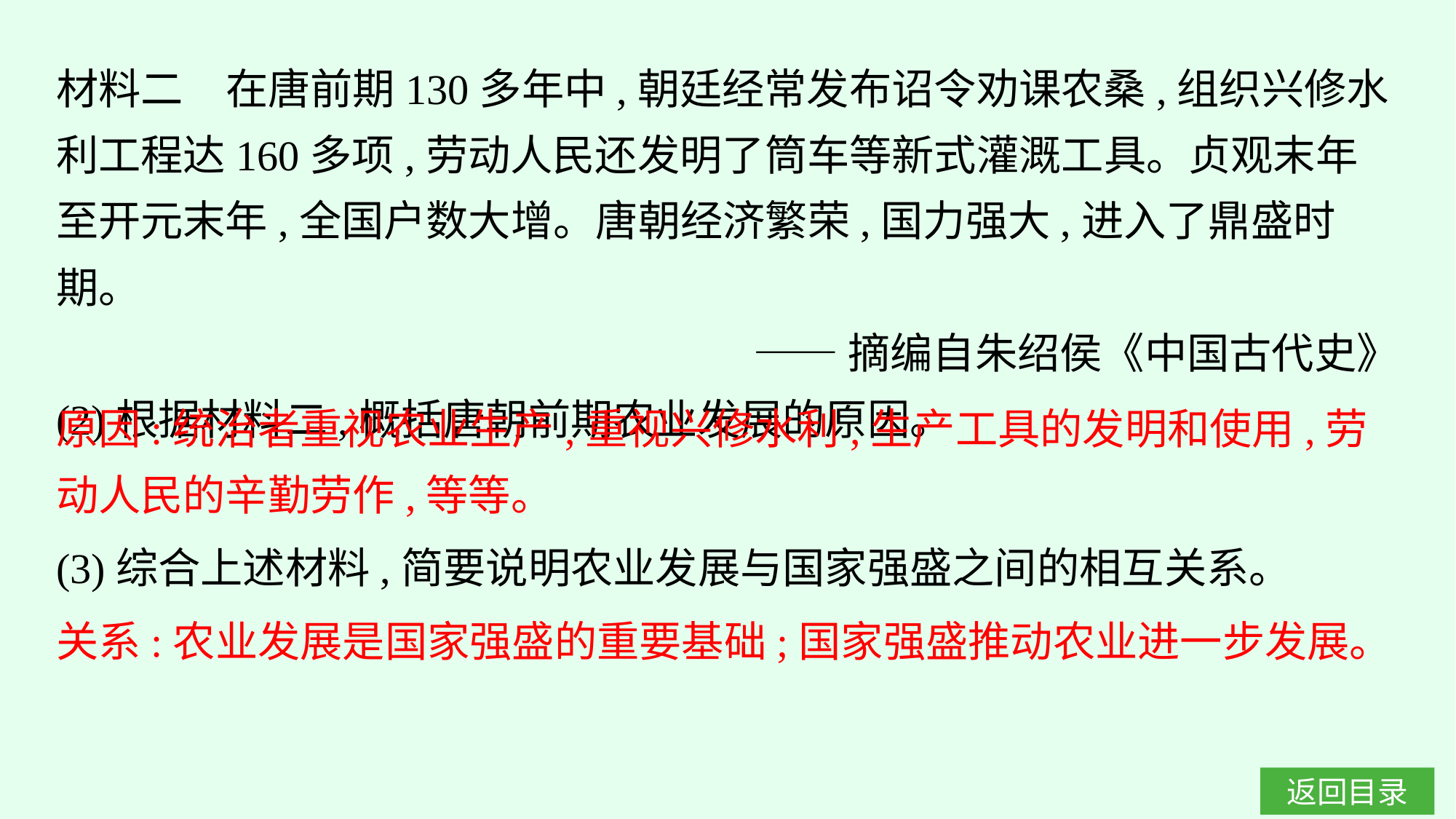

材料二　在唐前期130多年中,朝廷经常发布诏令劝课农桑,组织兴修水利工程达160多项,劳动人民还发明了筒车等新式灌溉工具。贞观末年至开元末年,全国户数大增。唐朝经济繁荣,国力强大,进入了鼎盛时期。
——摘编自朱绍侯《中国古代史》
(2)根据材料二,概括唐朝前期农业发展的原因。
原因:统治者重视农业生产,重视兴修水利,生产工具的发明和使用,劳动人民的辛勤劳作,等等。
(3)综合上述材料,简要说明农业发展与国家强盛之间的相互关系。
关系:农业发展是国家强盛的重要基础;国家强盛推动农业进一步发展。